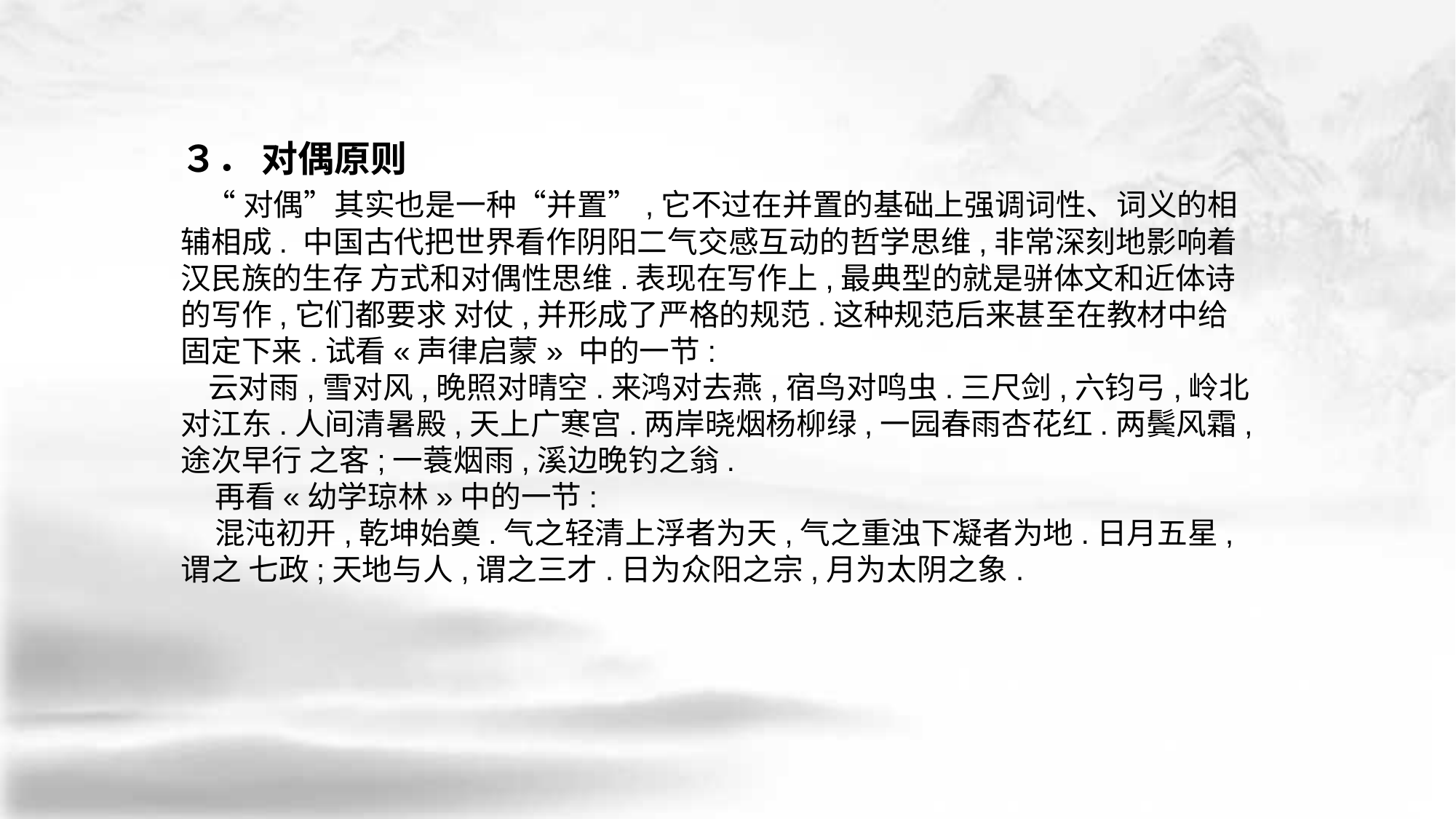

３． 对偶原则
   “对偶”其实也是一种“并置”,它不过在并置的基础上强调词性、词义的相辅相成. 中国古代把世界看作阴阳二气交感互动的哲学思维,非常深刻地影响着汉民族的生存 方式和对偶性思维.表现在写作上,最典型的就是骈体文和近体诗的写作,它们都要求 对仗,并形成了严格的规范.这种规范后来甚至在教材中给固定下来.试看«声律启蒙» 中的一节:
   云对雨,雪对风,晚照对晴空.来鸿对去燕,宿鸟对鸣虫.三尺剑,六钧弓,岭北对江东.人间清暑殿,天上广寒宫.两岸晓烟杨柳绿,一园春雨杏花红.两鬓风霜,途次早行 之客;一蓑烟雨,溪边晚钓之翁.
    再看«幼学琼林»中的一节:
    混沌初开,乾坤始奠.气之轻清上浮者为天,气之重浊下凝者为地.日月五星,谓之 七政;天地与人,谓之三才.日为众阳之宗,月为太阴之象.